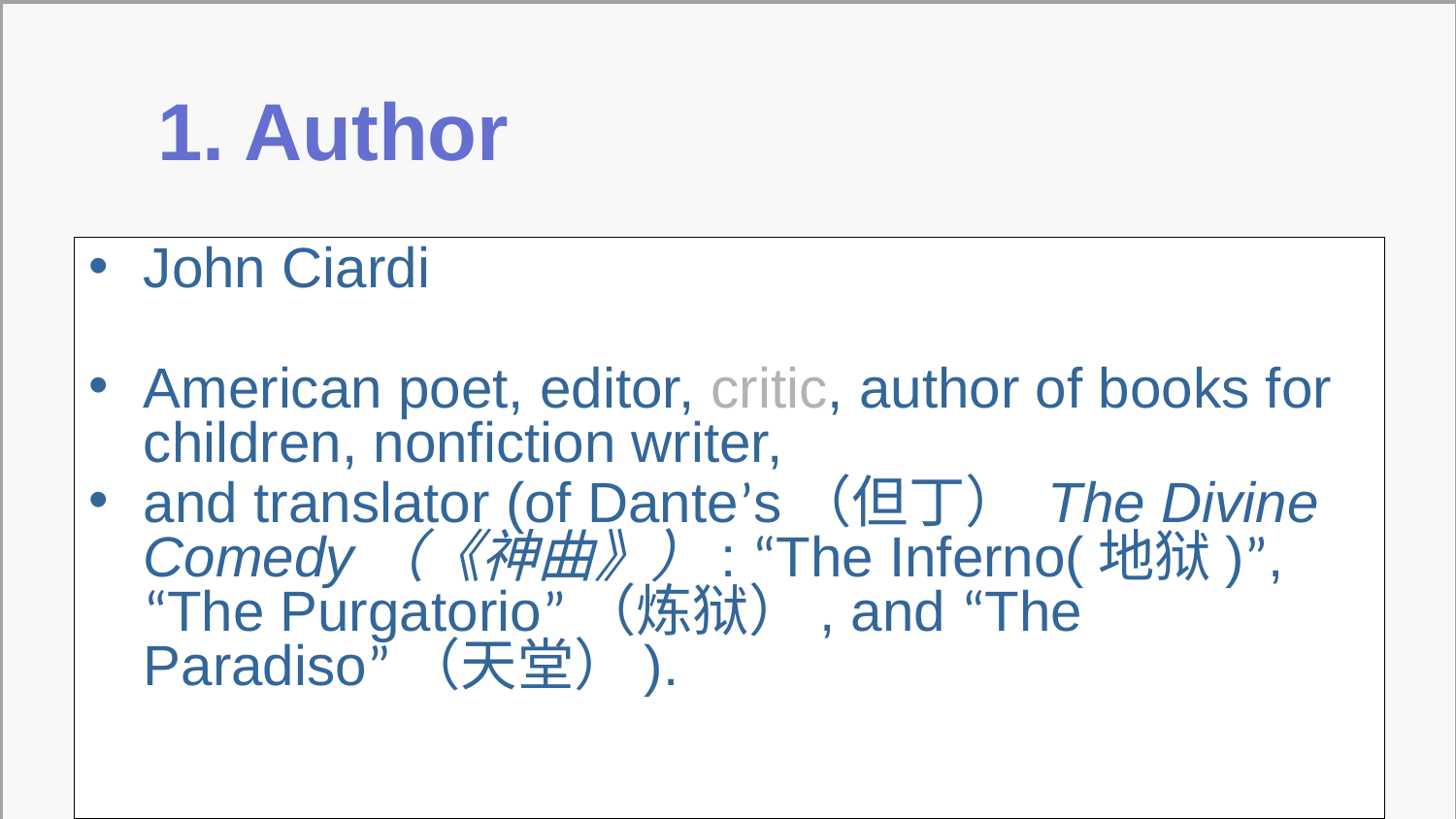

1. Author
John Ciardi

American poet, editor, critic, author of books for children, nonfiction writer,
and translator (of Dante’s（但丁） The Divine Comedy（《神曲》）: “The Inferno(地狱)”, “The Purgatorio”（炼狱）, and “The Paradiso”（天堂）).